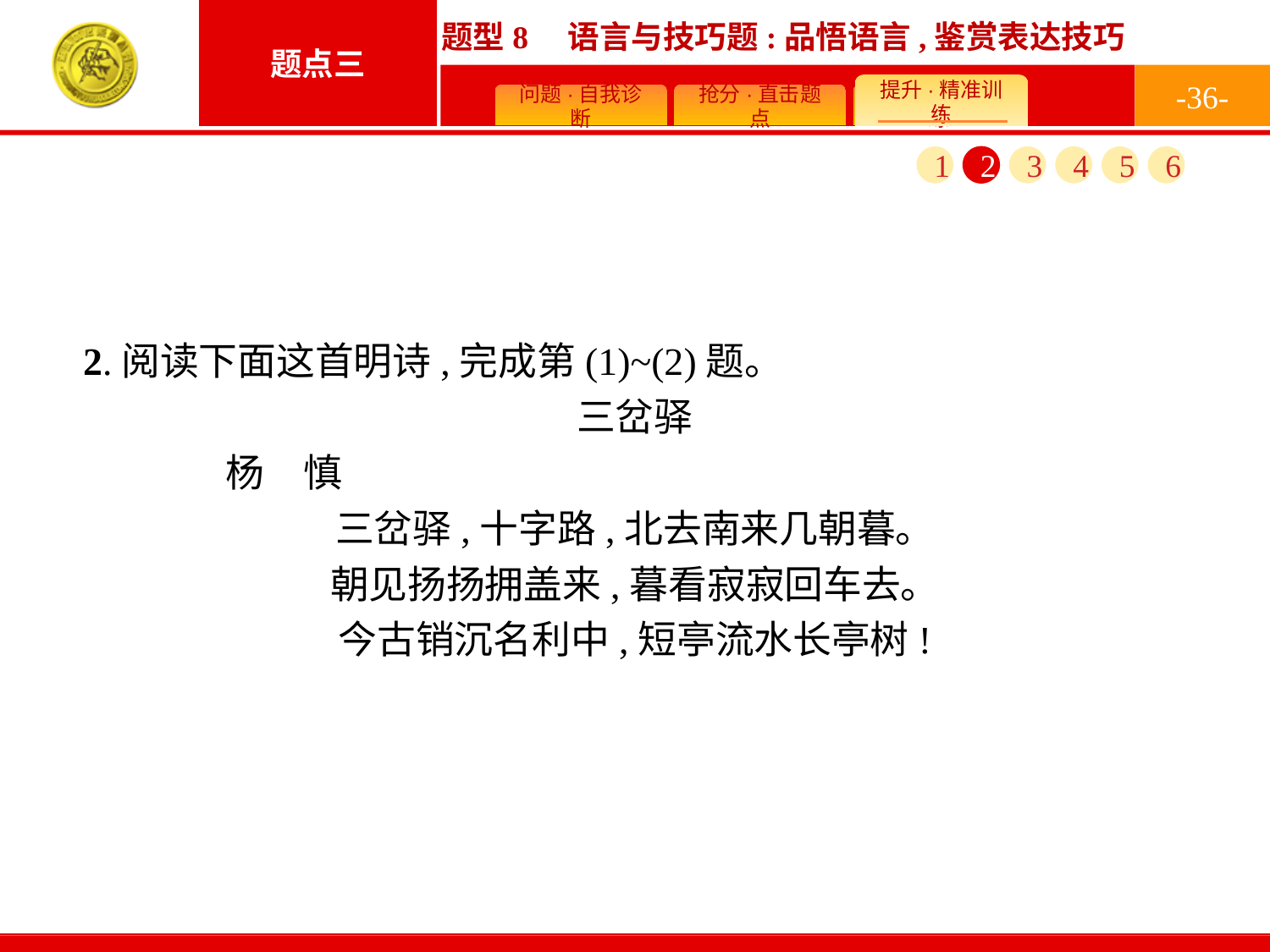

-36-
1
2
3
4
5
6
2.阅读下面这首明诗,完成第(1)~(2)题。
三岔驿
	杨　慎
三岔驿,十字路,北去南来几朝暮。
朝见扬扬拥盖来,暮看寂寂回车去。
今古销沉名利中,短亭流水长亭树!